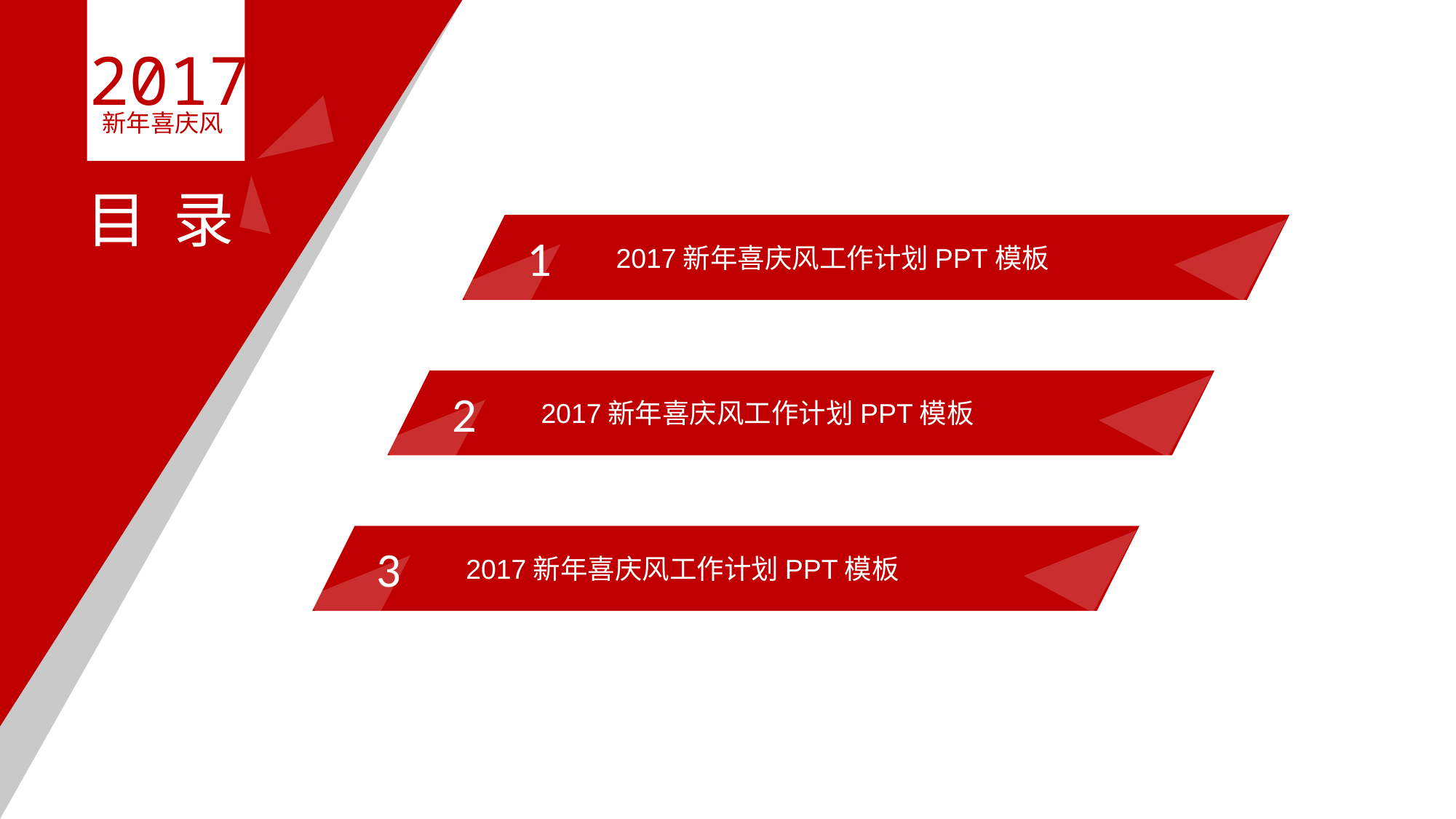

2017

新年喜庆风

目  录

1

2017新年喜庆风工作计划PPT模板

2

2017新年喜庆风工作计划PPT模板

3

2017新年喜庆风工作计划PPT模板